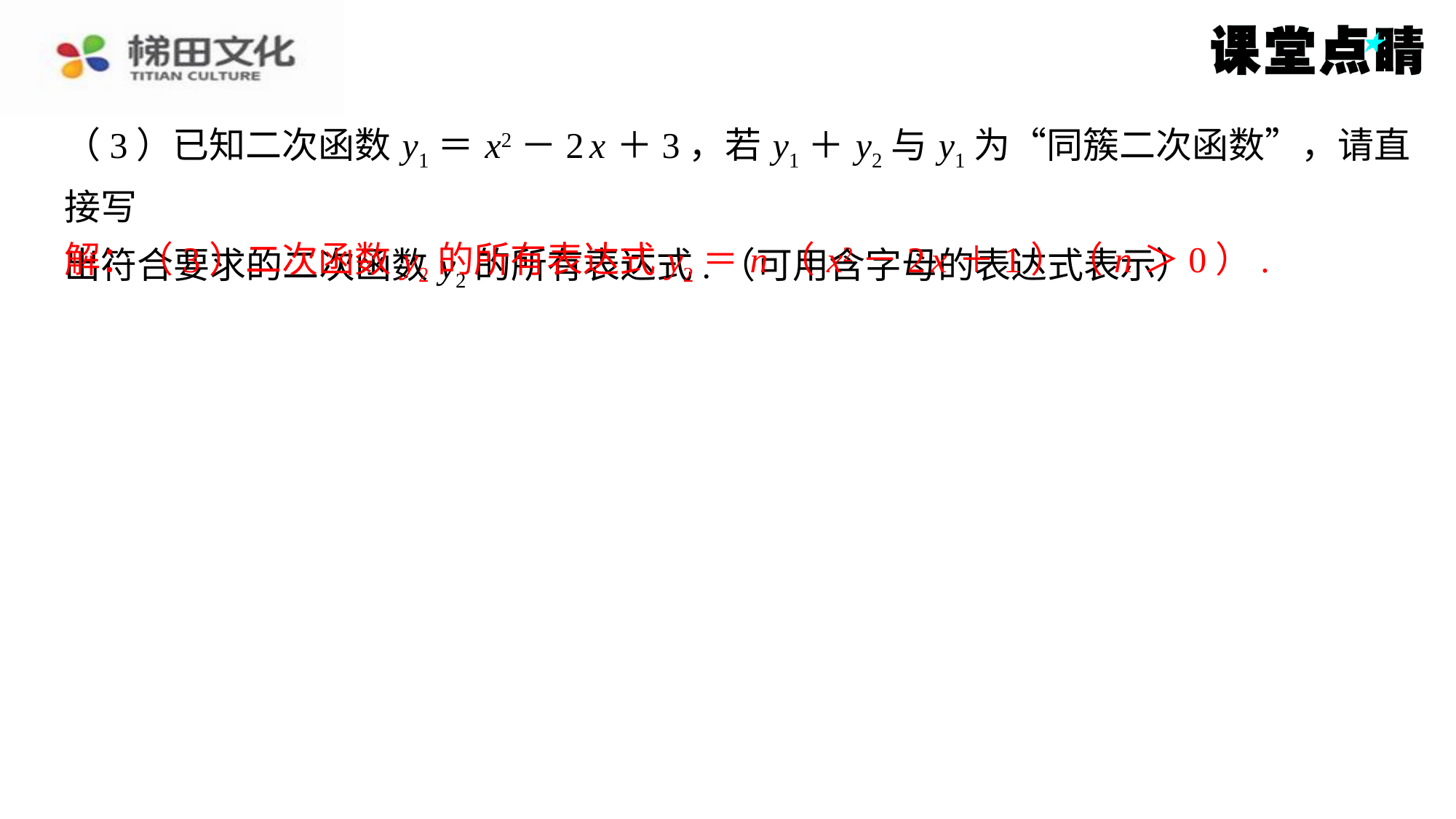

（3）已知二次函数 y1＝ x2－2 x ＋3，若 y1＋ y2与 y1为“同簇二次函数”，请直接写
出符合要求的二次函数 y2的所有表达式.（可用含字母的表达式表示）
解：（3）二次函数 y2的所有表达式 y2＝ n （ x2－2 x ＋1）（ n ＞0）.
解：（3）二次函数 y2的所有表达式 y2＝ n （ x2－2 x ＋1）（ n ＞0）.